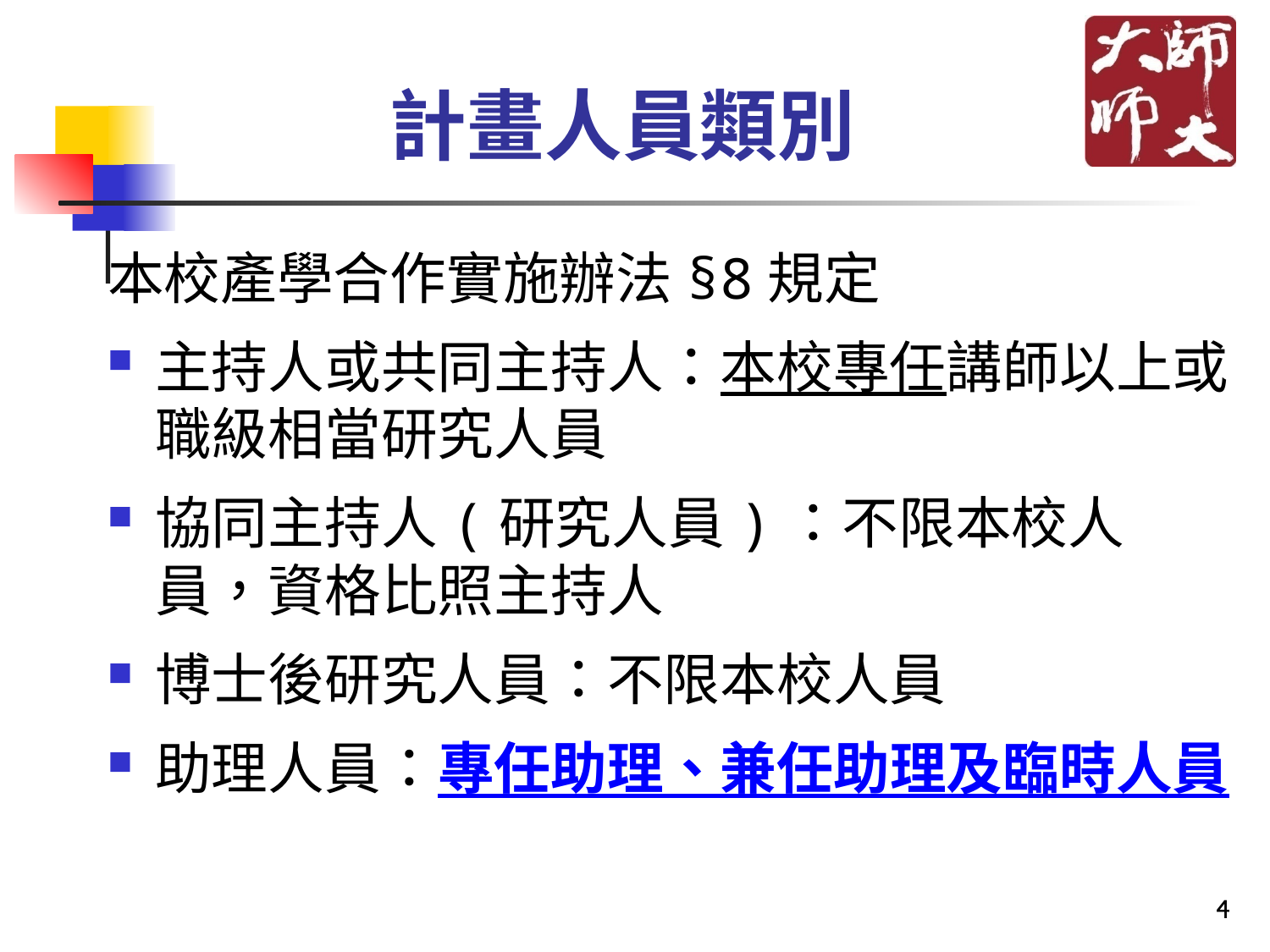

# 計畫人員類別
本校產學合作實施辦法§8規定
主持人或共同主持人：本校專任講師以上或職級相當研究人員
協同主持人(研究人員)：不限本校人員，資格比照主持人
博士後研究人員：不限本校人員
助理人員：專任助理、兼任助理及臨時人員

4